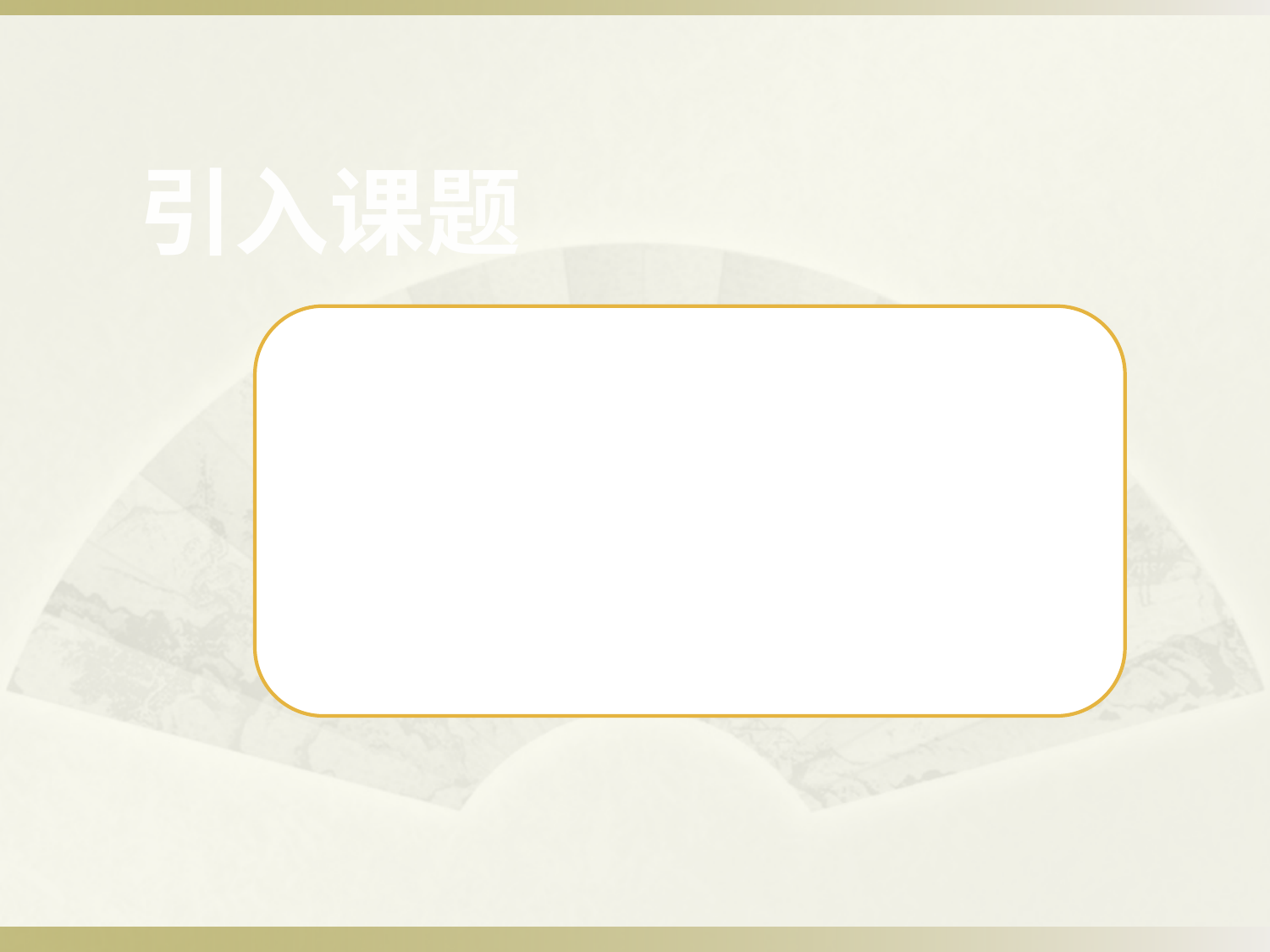

引入课题
我国的四大民间故事是什么？

梁祝    白蛇传  孟姜女哭长城 牛郎织女

谁能讲一讲《白蛇传》的故事？